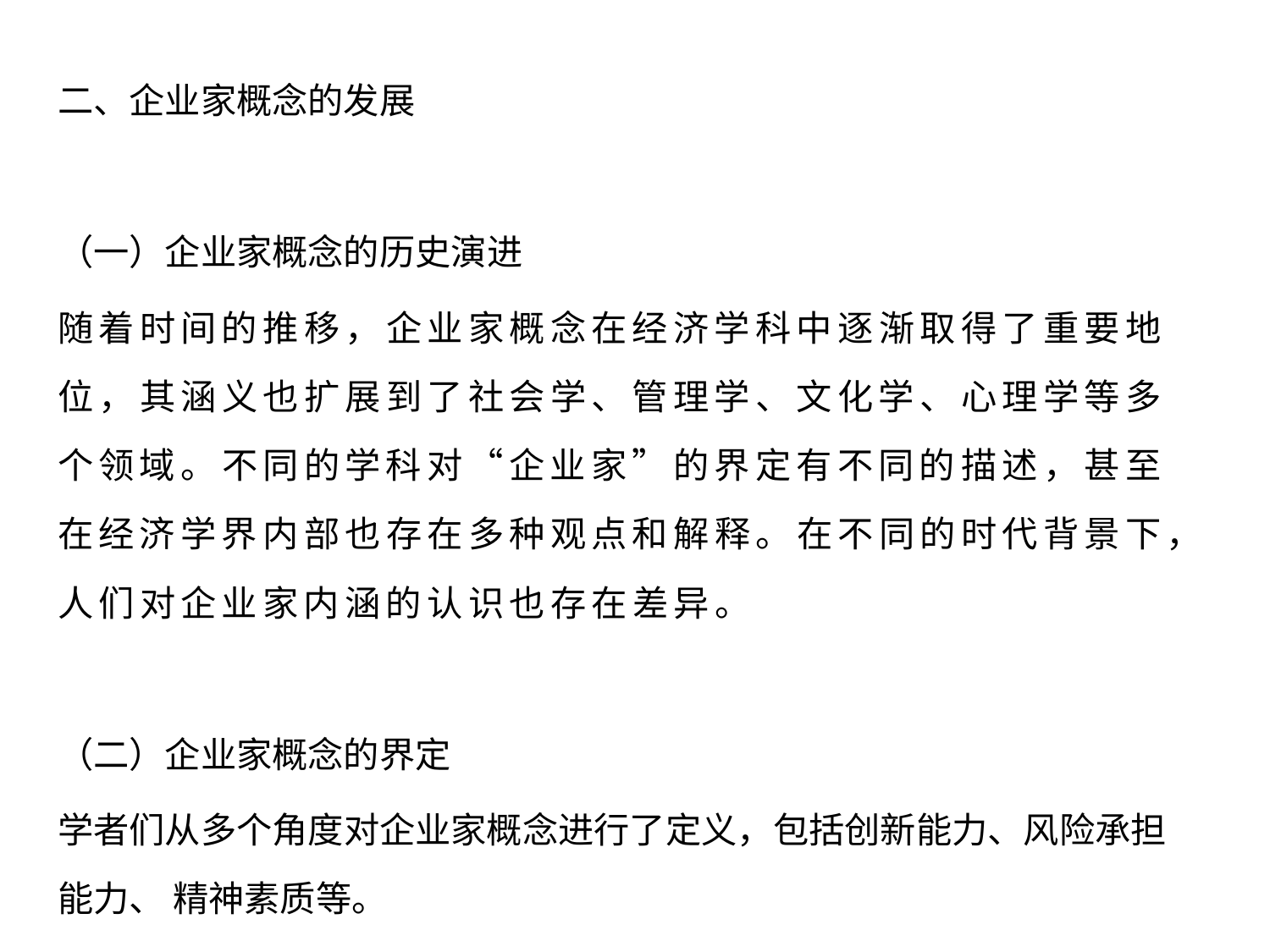

二、企业家概念的发展

（一）企业家概念的历史演进
随着时间的推移，企业家概念在经济学科中逐渐取得了重要地位，其涵义也扩展到了社会学、管理学、文化学、心理学等多个领域。不同的学科对“企业家”的界定有不同的描述，甚至在经济学界内部也存在多种观点和解释。在不同的时代背景下，人们对企业家内涵的认识也存在差异。

（二）企业家概念的界定
学者们从多个角度对企业家概念进行了定义，包括创新能力、风险承担能力、 精神素质等。